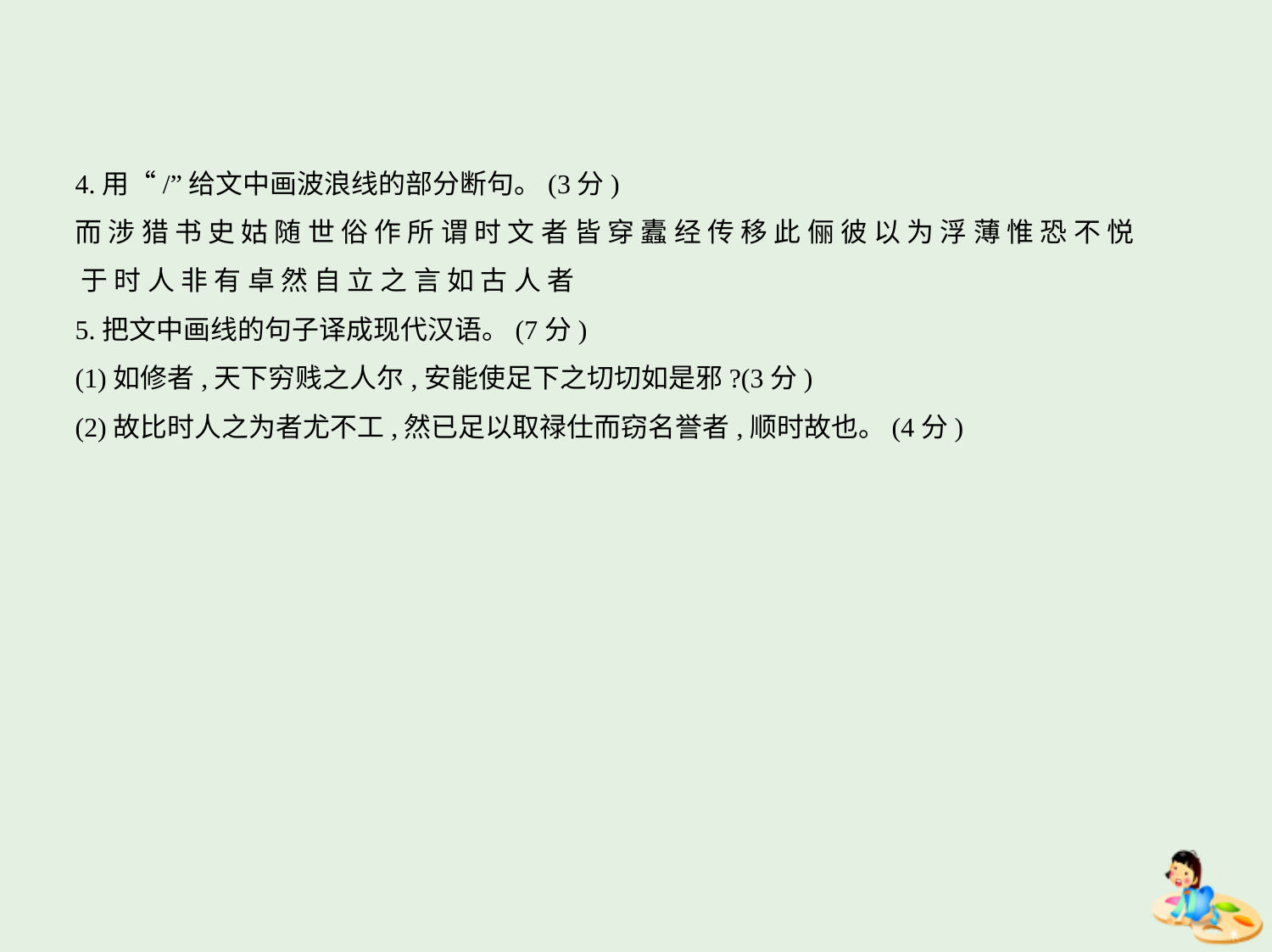

4.用“/”给文中画波浪线的部分断句。(3分)
而 涉 猎 书 史 姑 随 世 俗 作 所 谓 时 文 者 皆 穿 蠹 经 传 移 此 俪 彼 以 为 浮 薄 惟 恐 不 悦
 于 时 人 非 有 卓 然 自 立 之 言 如 古 人 者
5.把文中画线的句子译成现代汉语。(7分)
(1)如修者,天下穷贱之人尔,安能使足下之切切如是邪?(3分)
(2)故比时人之为者尤不工,然已足以取禄仕而窃名誉者,顺时故也。(4分)